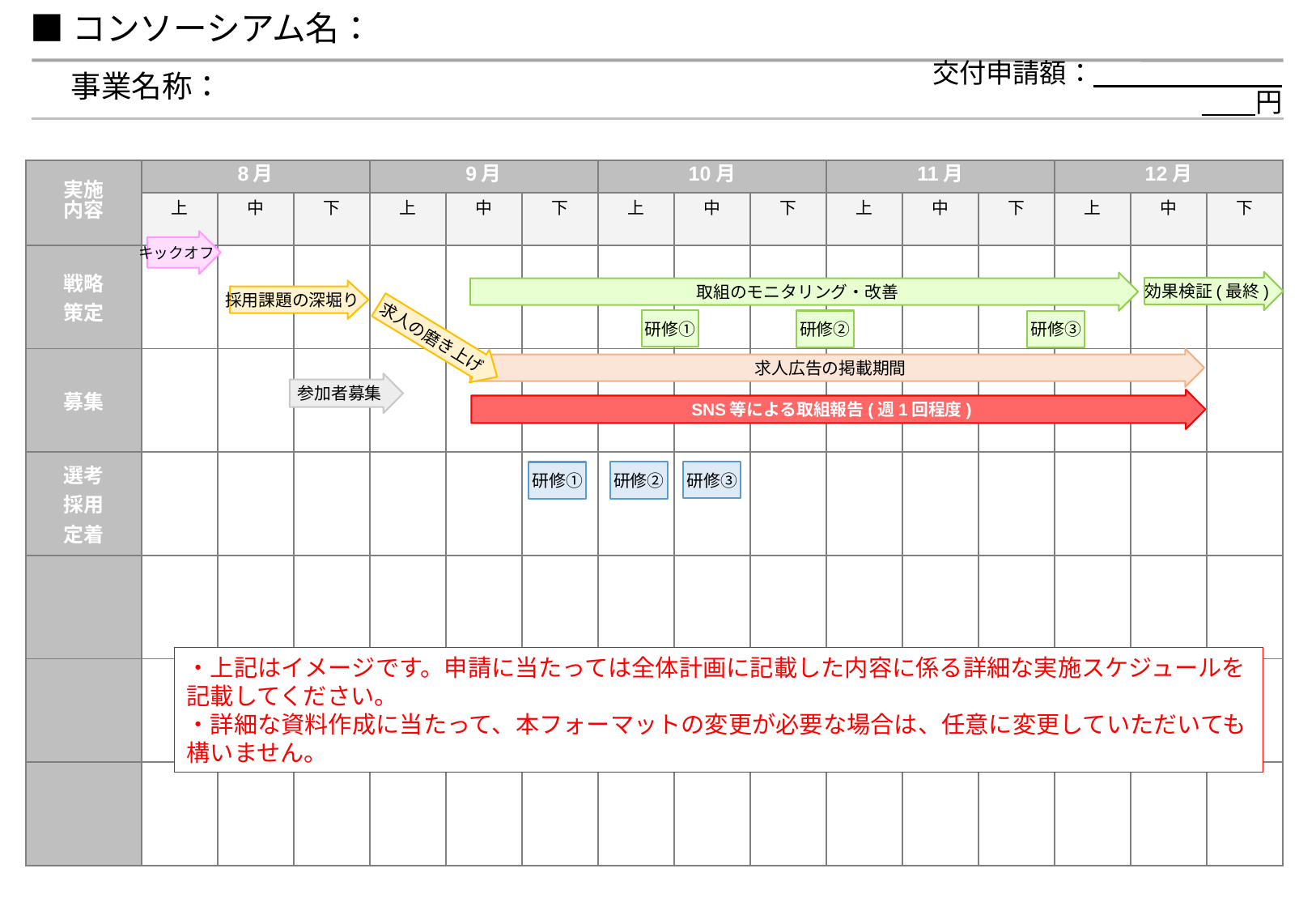

■コンソーシアム名：
事業名称：
交付申請額：　　　　　　　　　円
| 実施 内容 | 8月 |  |  | 9月 |  |  | 10月 |  |  | 11月 |  |  | 12月 |  |  |
| --- | --- | --- | --- | --- | --- | --- | --- | --- | --- | --- | --- | --- | --- | --- | --- |
|  | 上 | 中 | 下 | 上 | 中 | 下 | 上 | 中 | 下 | 上 | 中 | 下 | 上 | 中 | 下 |
| 戦略 策定 |  |  |  |  |  |  |  |  |  |  |  |  |  |  |  |
| 募集 |  |  |  |  |  |  |  |  |  |  |  |  |  |  |  |
| 選考 採用 定着 |  |  |  |  |  |  |  |  |  |  |  |  |  |  |  |
|  |  |  |  |  |  |  |  |  |  |  |  |  |  |  |  |
|  |  |  |  |  |  |  |  |  |  |  |  |  |  |  |  |
|  |  |  |  |  |  |  |  |  |  |  |  |  |  |  |  |
キックオフ
効果検証(最終)
取組のモニタリング・改善
採用課題の深堀り
研修①
研修②
研修③
求人の磨き上げ
求人広告の掲載期間
参加者募集
SNS等による取組報告(週1回程度)
研修③
研修②
研修①
・上記はイメージです。申請に当たっては全体計画に記載した内容に係る詳細な実施スケジュールを記載してください。
・詳細な資料作成に当たって、本フォーマットの変更が必要な場合は、任意に変更していただいても構いません。